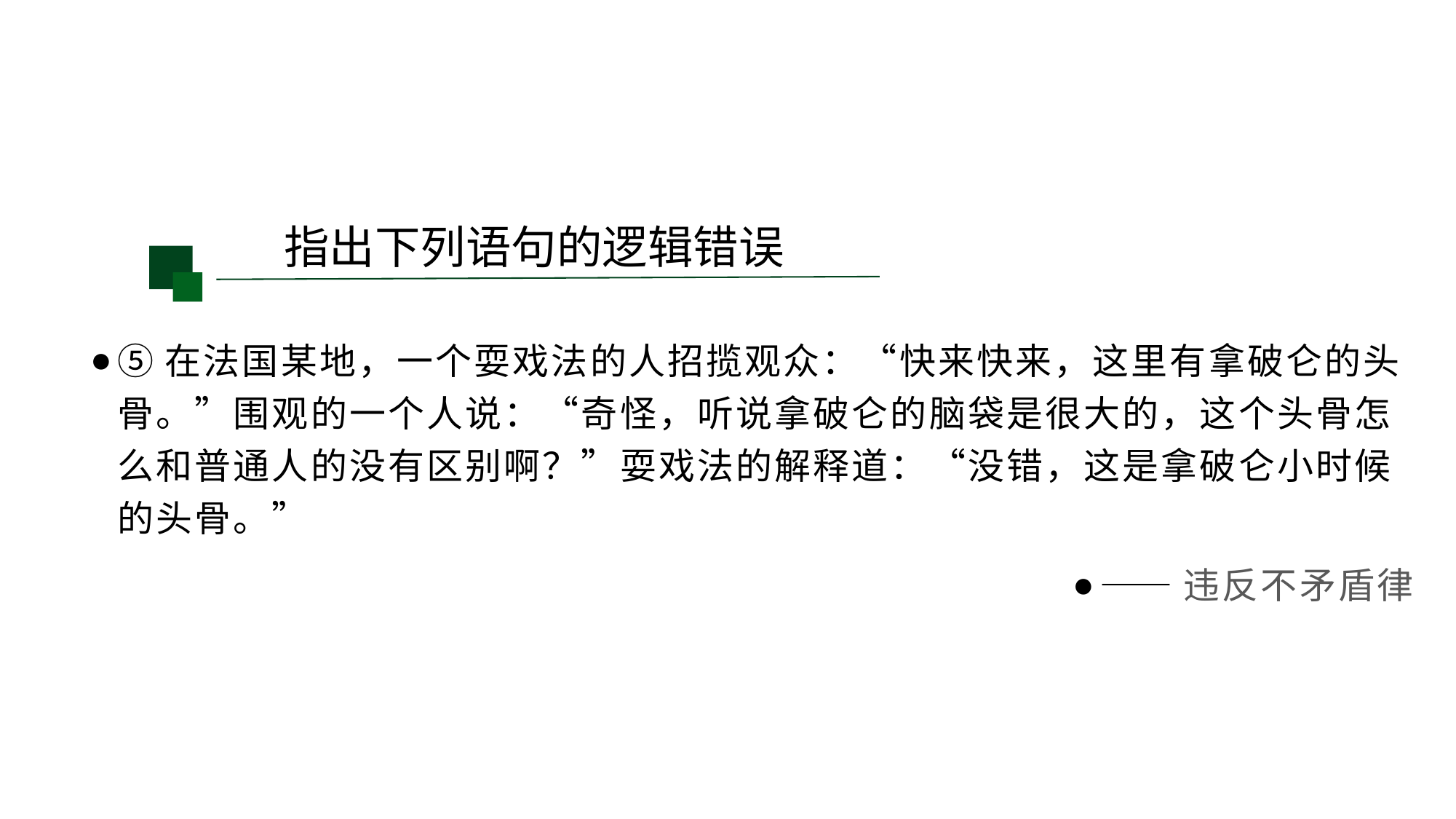

指出下列语句的逻辑错误

⑤在法国某地，一个耍戏法的人招揽观众：“快来快来，这里有拿破仑的头骨。”围观的一个人说：“奇怪，听说拿破仑的脑袋是很大的，这个头骨怎么和普通人的没有区别啊？”耍戏法的解释道：“没错，这是拿破仑小时候的头骨。”
——违反不矛盾律